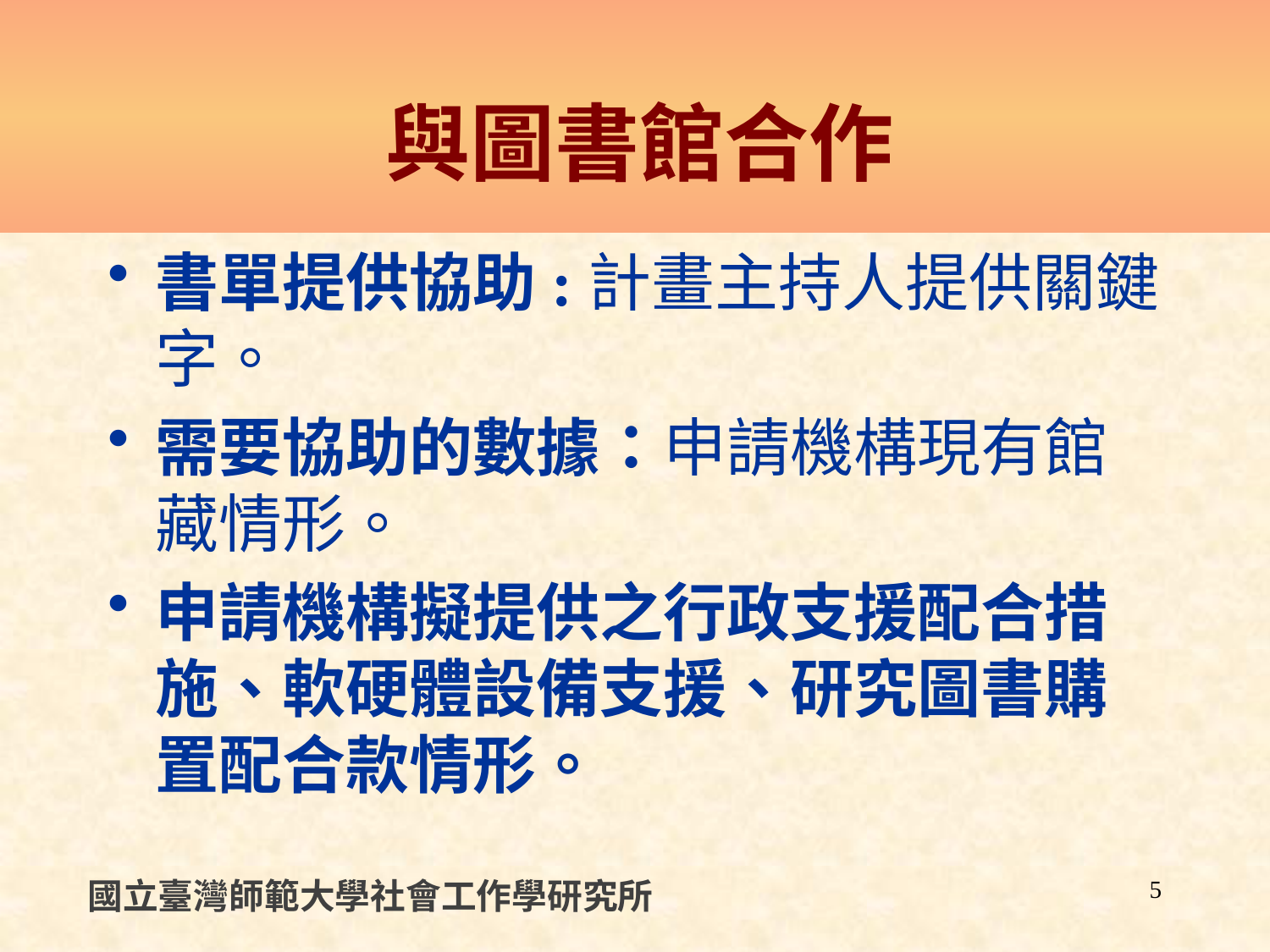

# 與圖書館合作
書單提供協助:計畫主持人提供關鍵字。
需要協助的數據：申請機構現有館藏情形。
申請機構擬提供之行政支援配合措施、軟硬體設備支援、研究圖書購置配合款情形。

國立臺灣師範大學社會工作學研究所
5